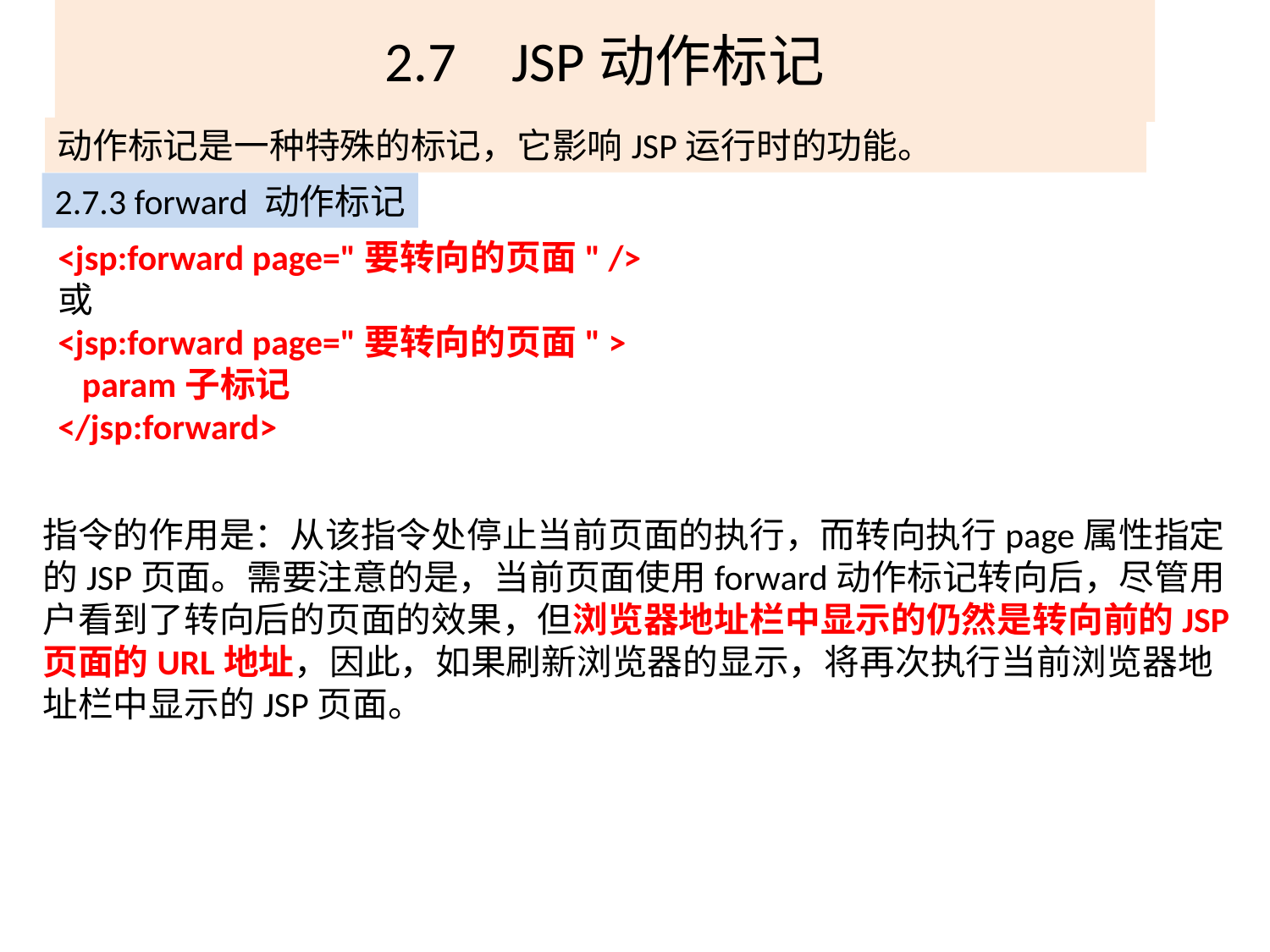

# 2.7	JSP动作标记
动作标记是一种特殊的标记，它影响JSP运行时的功能。
2.7.3 forward 动作标记
<jsp:forward page="要转向的页面" />
或
<jsp:forward page="要转向的页面" >
   param子标记
</jsp:forward>
指令的作用是：从该指令处停止当前页面的执行，而转向执行page属性指定的JSP页面。需要注意的是，当前页面使用forward动作标记转向后，尽管用户看到了转向后的页面的效果，但浏览器地址栏中显示的仍然是转向前的JSP页面的URL地址，因此，如果刷新浏览器的显示，将再次执行当前浏览器地址栏中显示的JSP页面。